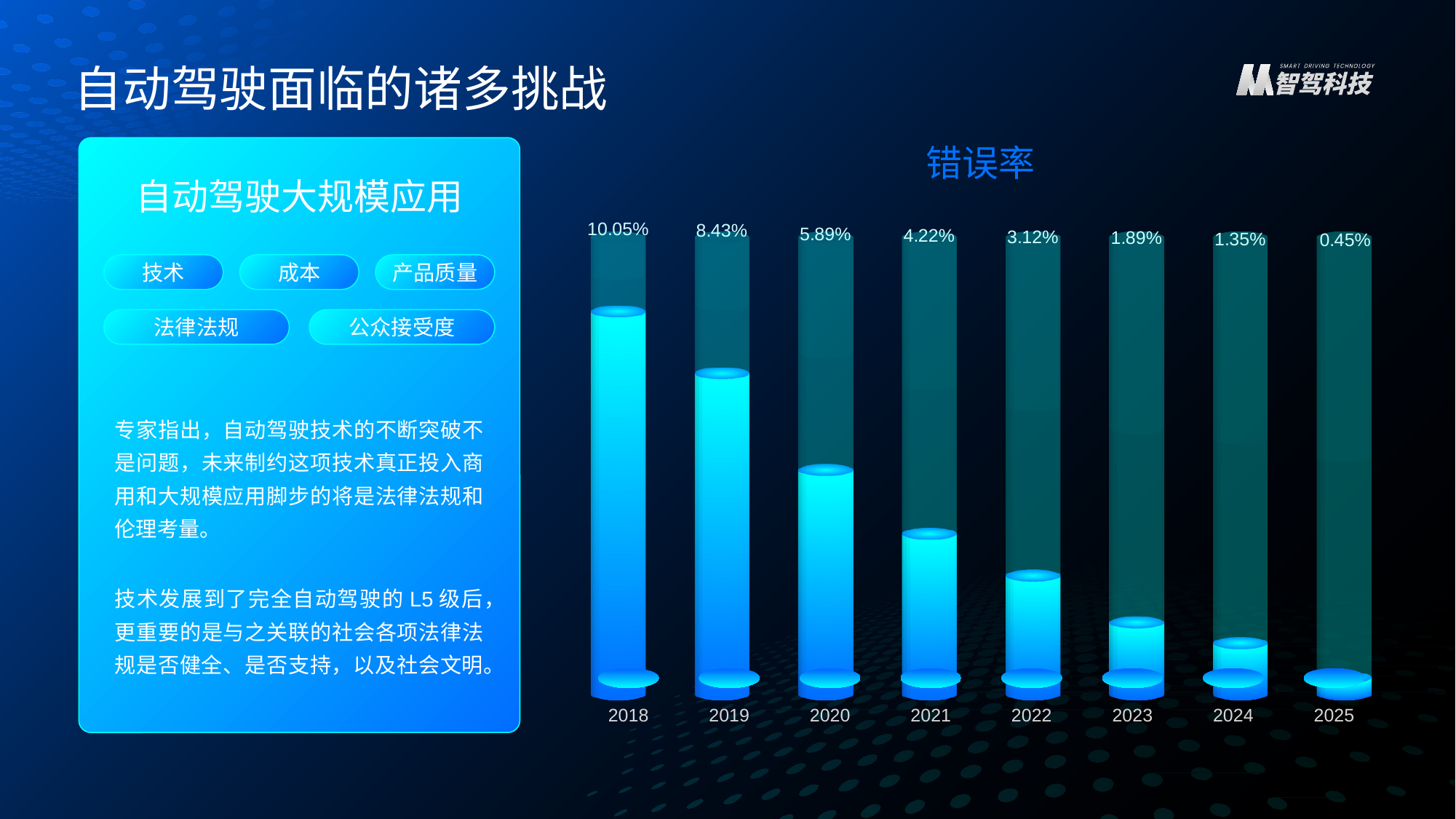

自动驾驶面临的诸多挑战

错误率

自动驾驶大规模应用
技术
成本
产品质量
法律法规
公众接受度

[unsupported chart]

专家指出，自动驾驶技术的不断突破不是问题，未来制约这项技术真正投入商用和大规模应用脚步的将是法律法规和伦理考量。
技术发展到了完全自动驾驶的L5级后，更重要的是与之关联的社会各项法律法规是否健全、是否支持，以及社会文明。
2018
2019
2020
2021
2022
2023
2024
2025